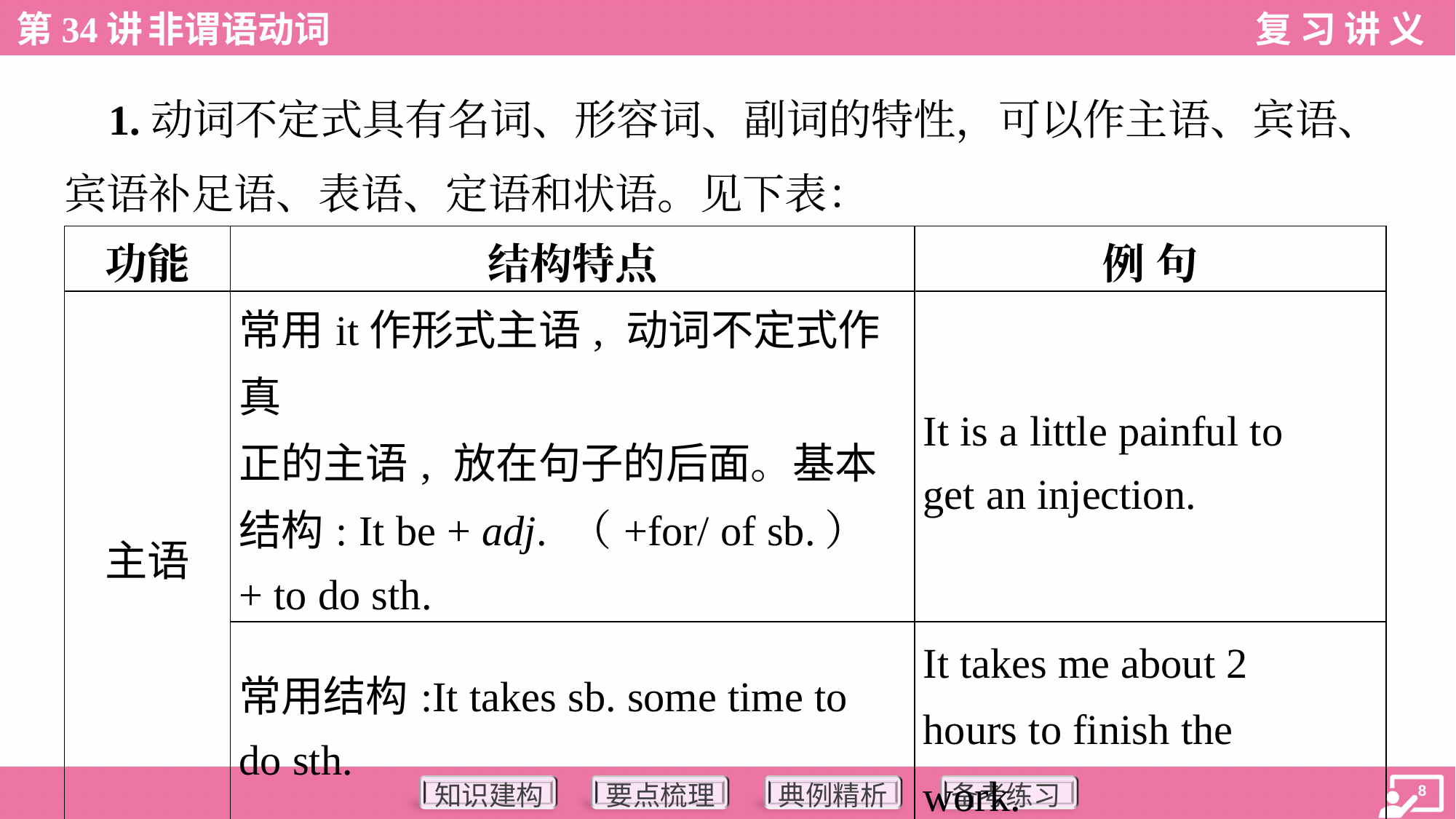

1.动词不定式具有名词、形容词、副词的特性，可以作主语、宾语、
宾语补足语、表语、定语和状语。见下表：
| 功能 | 结构特点 | 例 句 |
| --- | --- | --- |
| 主语 | 常用it作形式主语, 动词不定式作真 正的主语, 放在句子的后面。基本 结构: It be + adj. （+for/ of sb.） + to do sth. | It is a little painful to get an injection. |
|  | 常用结构:It takes sb. some time to do sth. | It takes me about 2 hours to finish the work. |